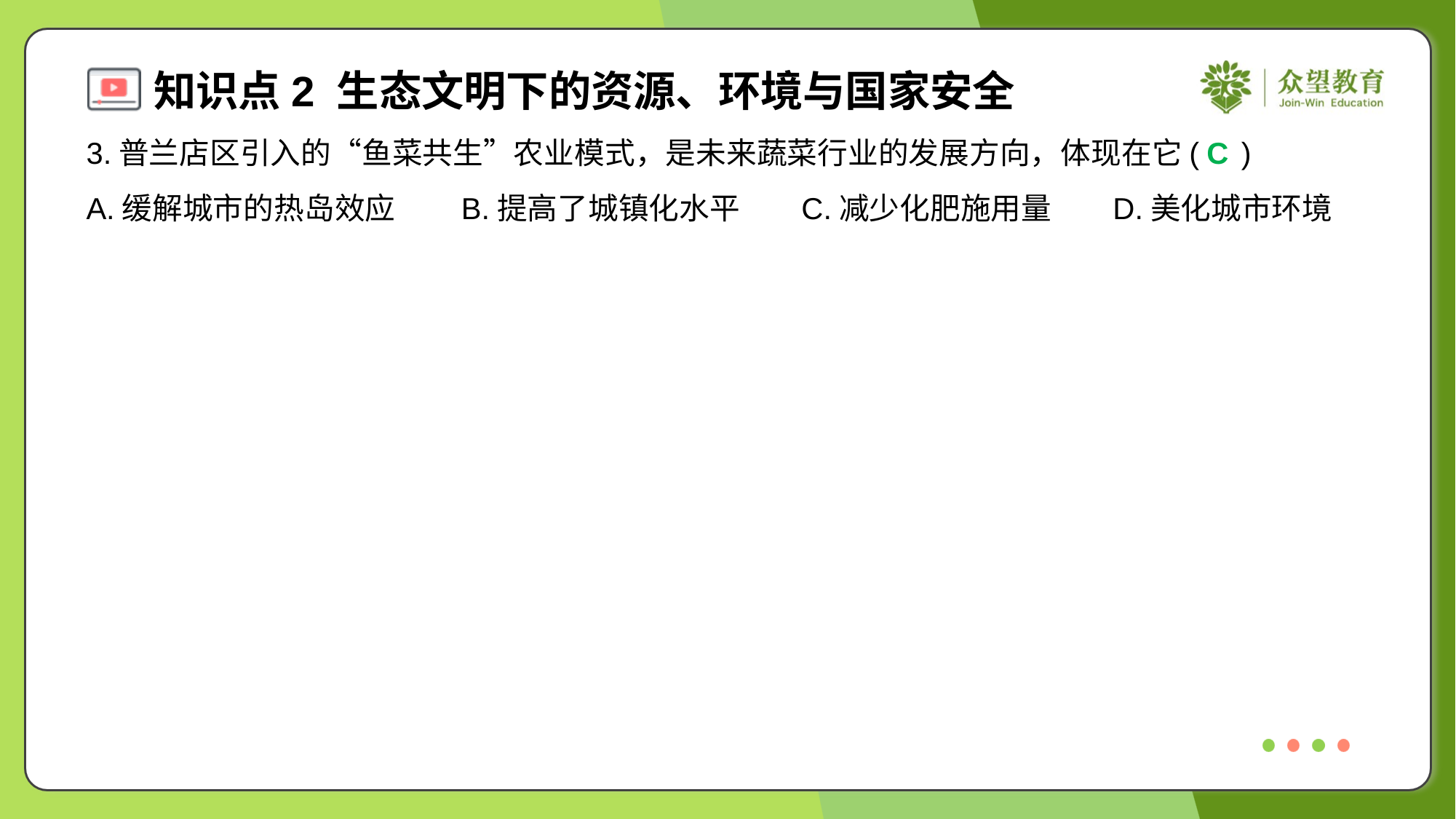

3.普兰店区引入的“鱼菜共生”农业模式，是未来蔬菜行业的发展方向，体现在它(     )
C
A.缓解城市的热岛效应	B.提高了城镇化水平	C.减少化肥施用量	D.美化城市环境